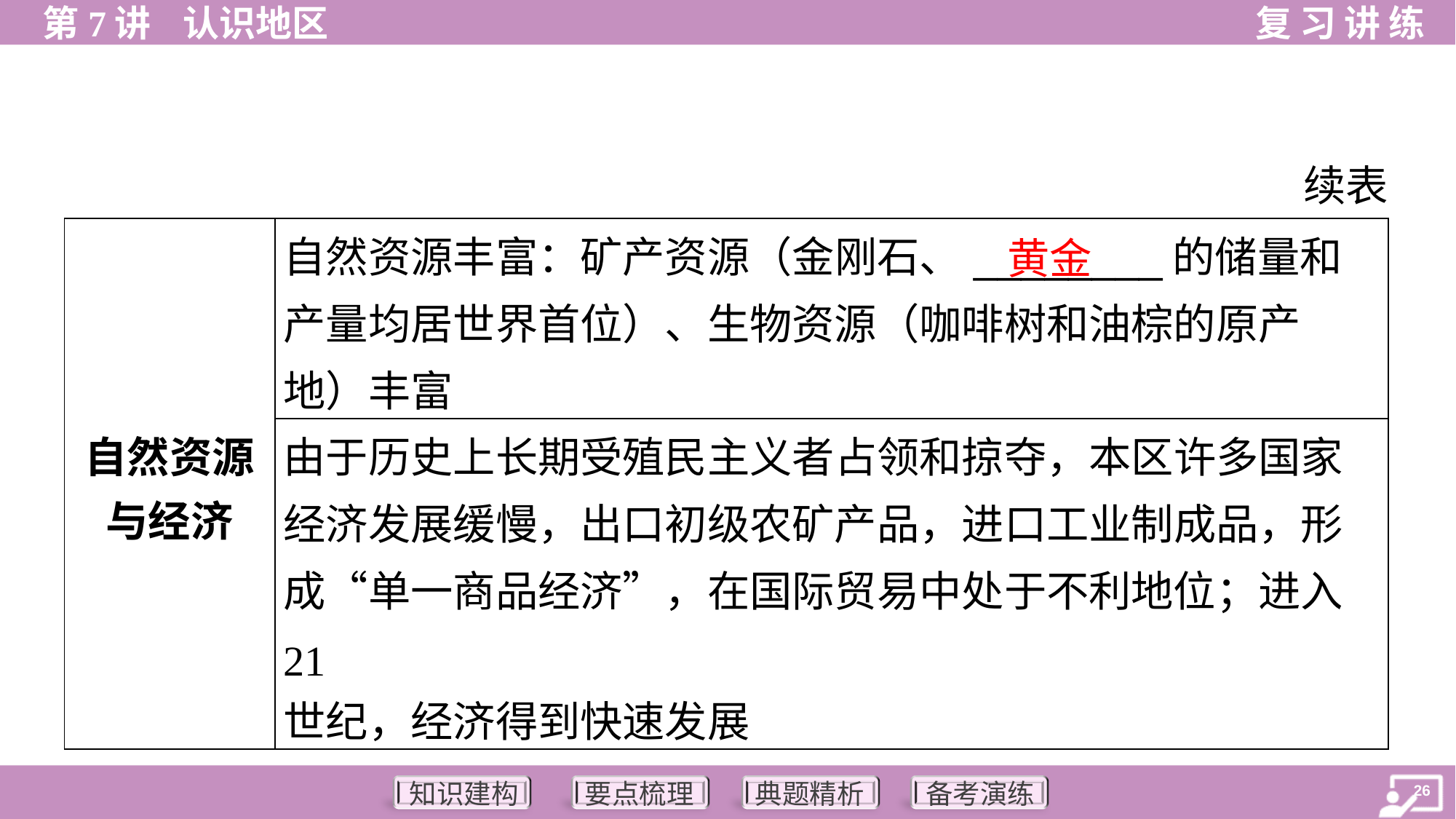

续表
| 自然资源 与经济 | 自然资源丰富：矿产资源（金刚石、\_\_\_\_\_\_\_\_的储量和产量均居世界首位）、生物资源（咖啡树和油棕的原产地）丰富 |
| --- | --- |
|  | 由于历史上长期受殖民主义者占领和掠夺，本区许多国家 经济发展缓慢，出口初级农矿产品，进口工业制成品，形 成“单一商品经济”，在国际贸易中处于不利地位；进入21 世纪，经济得到快速发展 |
黄金